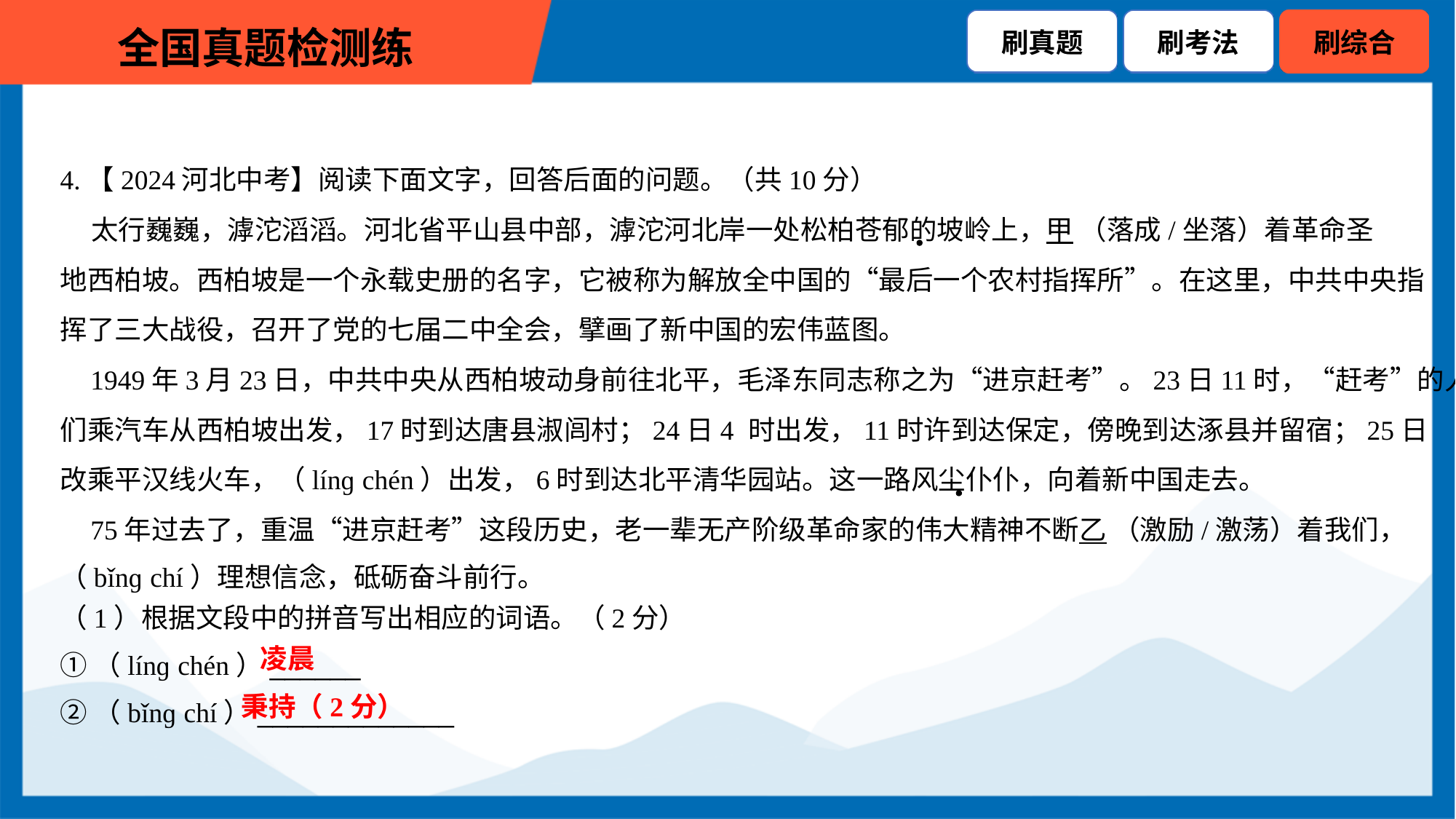

4.【2024河北中考】阅读下面文字，回答后面的问题。（共10分）
    太行巍巍，滹沱滔滔。河北省平山县中部，滹沱河北岸一处松柏苍郁的坡岭上，甲 （落成/坐落）着革命圣
地西柏坡。西柏坡是一个永载史册的名字，它被称为解放全中国的“最后一个农村指挥所”。在这里，中共中央指
挥了三大战役，召开了党的七届二中全会，擘画了新中国的宏伟蓝图。
    1949年3月23日，中共中央从西柏坡动身前往北平，毛泽东同志称之为“进京赶考”。23日11时，“赶考”的人
们乘汽车从西柏坡出发，17时到达唐县淑闾村；24日4 时出发，11时许到达保定，傍晚到达涿县并留宿；25日
改乘平汉线火车，（línɡ chén）出发，6时到达北平清华园站。这一路风尘仆仆，向着新中国走去。
    75年过去了，重温“进京赶考”这段历史，老一辈无产阶级革命家的伟大精神不断乙 （激励/激荡）着我们，
（bǐnɡ chí）理想信念，砥砺奋斗前行。

（1）根据文段中的拼音写出相应的词语。（2分）
凌晨
①（línɡ chén）______
②（bǐnɡ chí）_____________
秉持（2分）